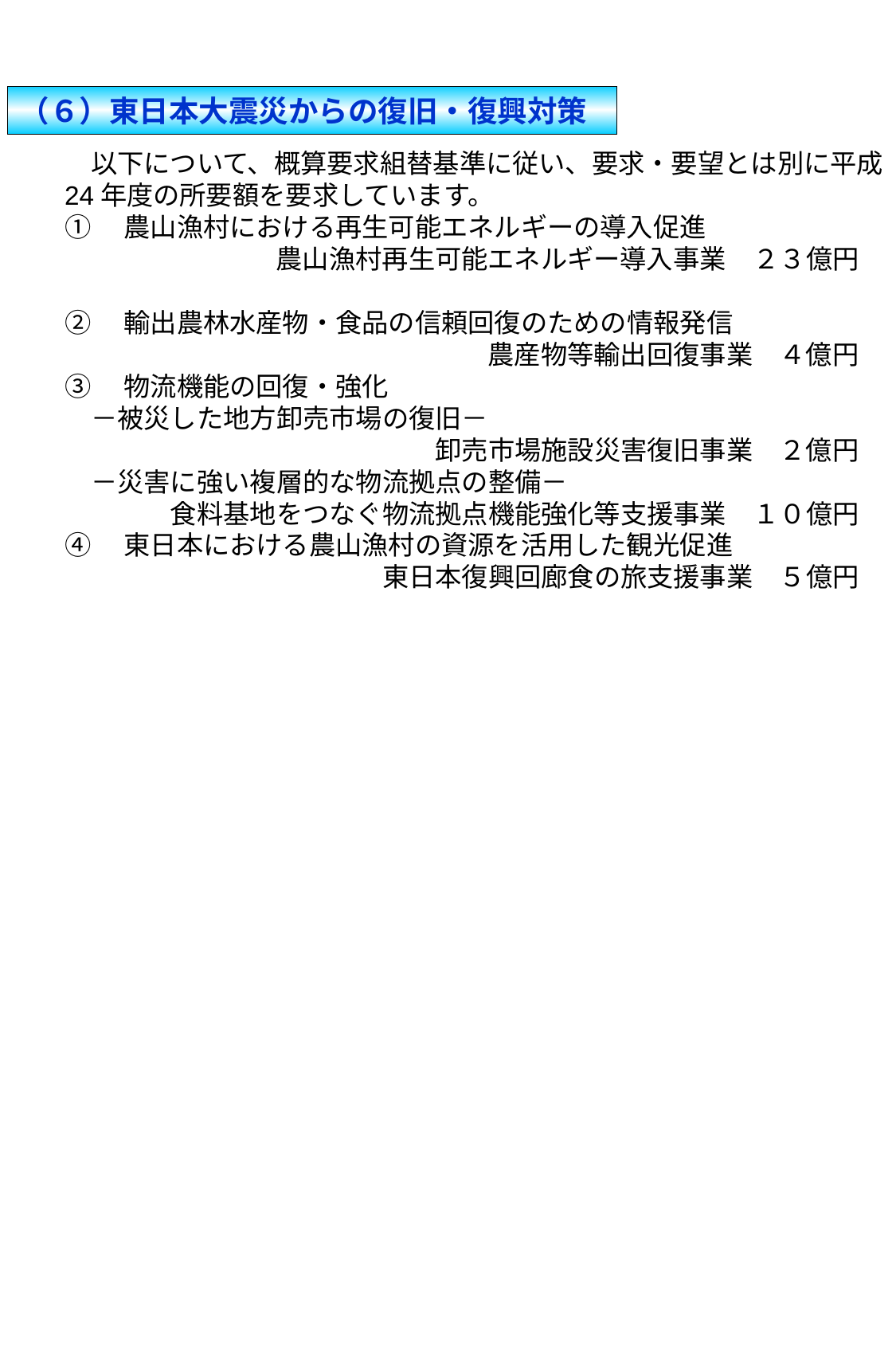

（６）東日本大震災からの復旧・復興対策
　以下について、概算要求組替基準に従い、要求・要望とは別に平成24年度の所要額を要求しています。
①　農山漁村における再生可能エネルギーの導入促進
　　　　　　　　農山漁村再生可能エネルギー導入事業　２３億円
②　輸出農林水産物・食品の信頼回復のための情報発信
　　　　　　　　　　　　　　　　農産物等輸出回復事業　４億円
③　物流機能の回復・強化
　－被災した地方卸売市場の復旧－
　　　　　　　　　　　　　　卸売市場施設災害復旧事業　２億円
　－災害に強い複層的な物流拠点の整備－
　　　　食料基地をつなぐ物流拠点機能強化等支援事業　１０億円
④　東日本における農山漁村の資源を活用した観光促進
　　　　　　　　　　　　東日本復興回廊食の旅支援事業　５億円